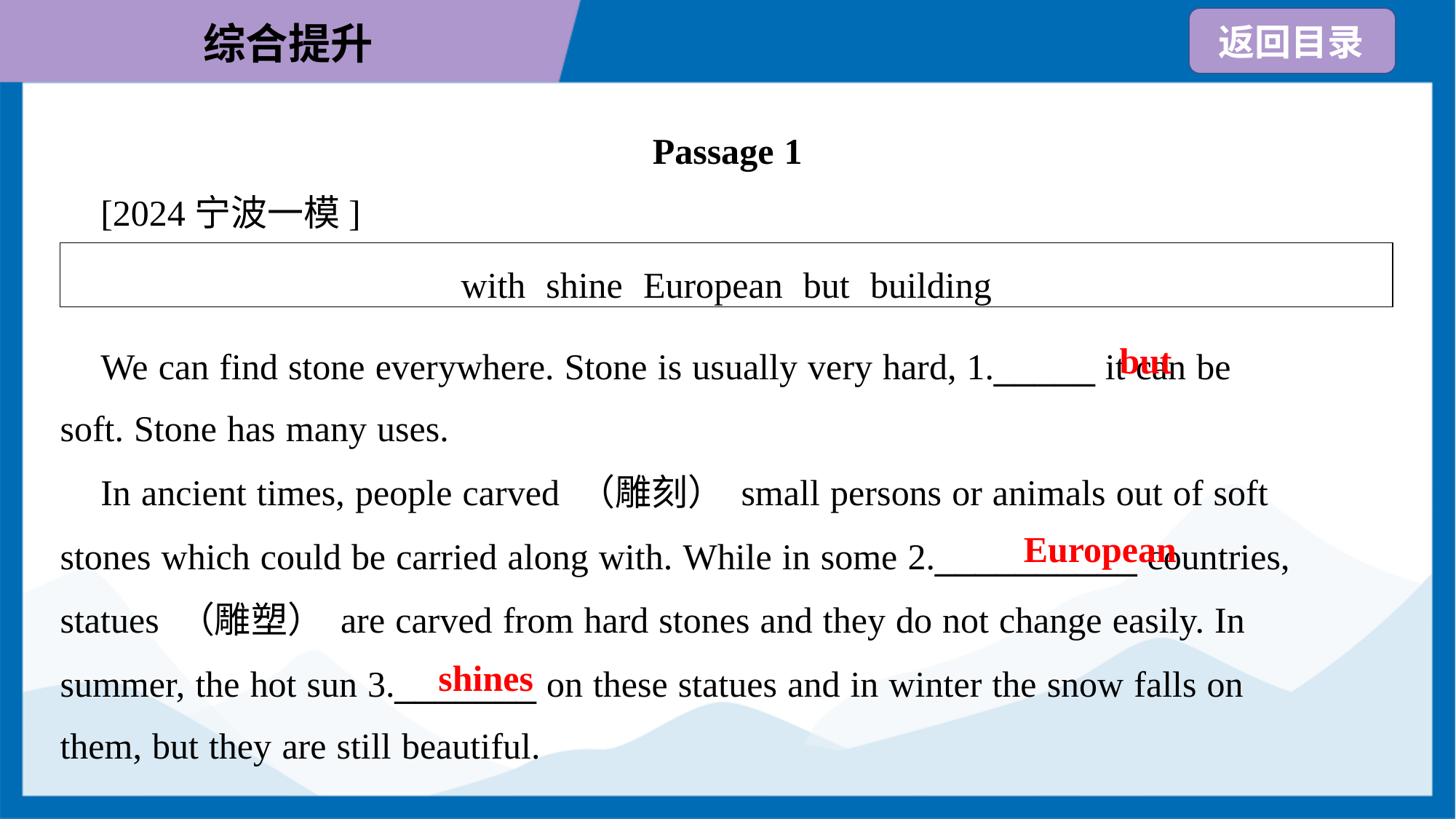

Passage 1
    [2024宁波一模]
| with shine European but building |
| --- |
but
    We can find stone everywhere. Stone is usually very hard, 1._____ it can be
soft. Stone has many uses.
    In ancient times, people carved （雕刻） small persons or animals out of soft
stones which could be carried along with. While in some 2.__________ countries,
statues （雕塑） are carved from hard stones and they do not change easily. In
summer, the hot sun 3._______ on these statues and in winter the snow falls on
them, but they are still beautiful.
European
shines